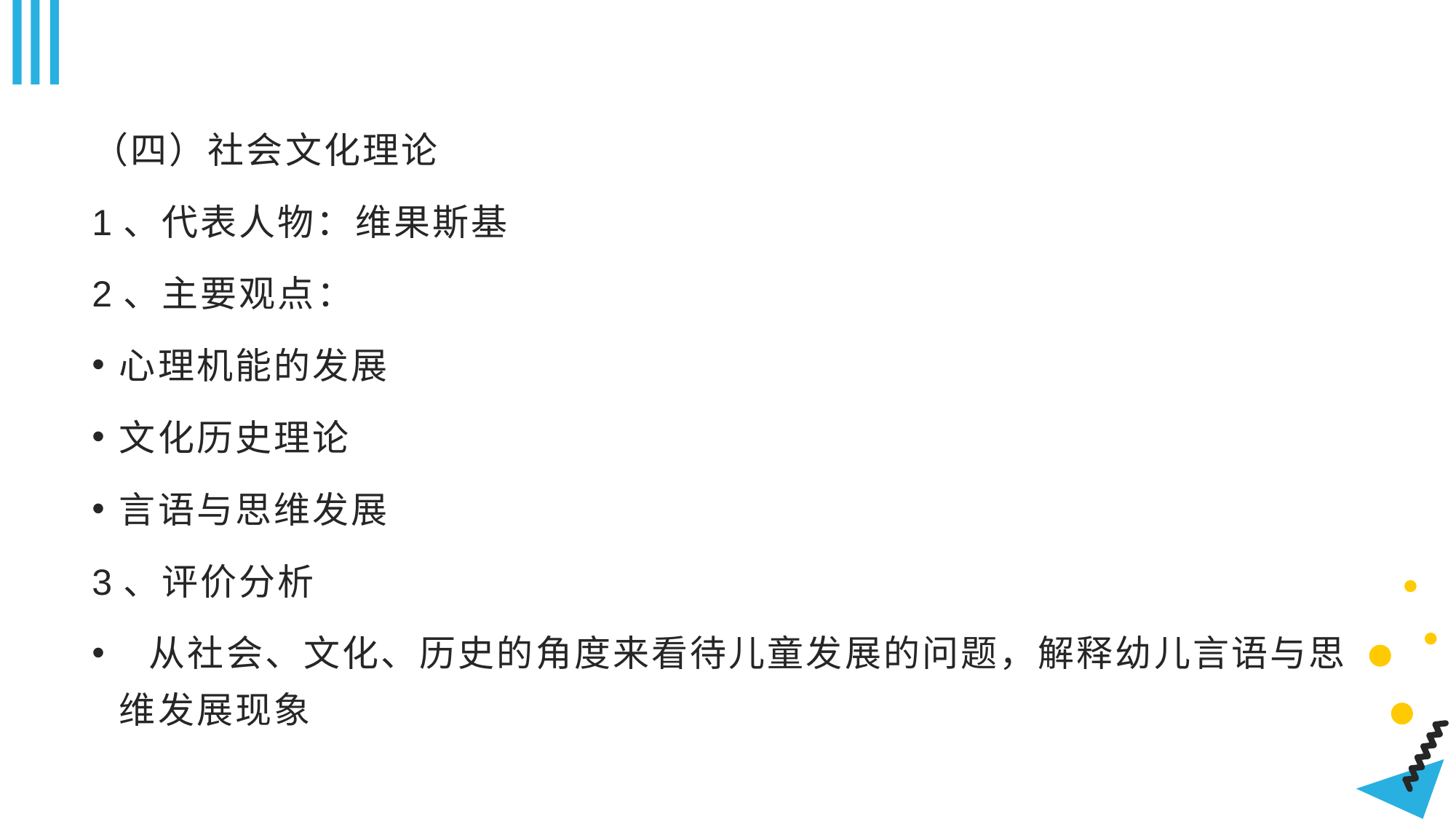

#
（四）社会文化理论
1、代表人物：维果斯基
2、主要观点：
心理机能的发展
文化历史理论
言语与思维发展
3、评价分析
  从社会、文化、历史的角度来看待儿童发展的问题，解释幼儿言语与思维发展现象